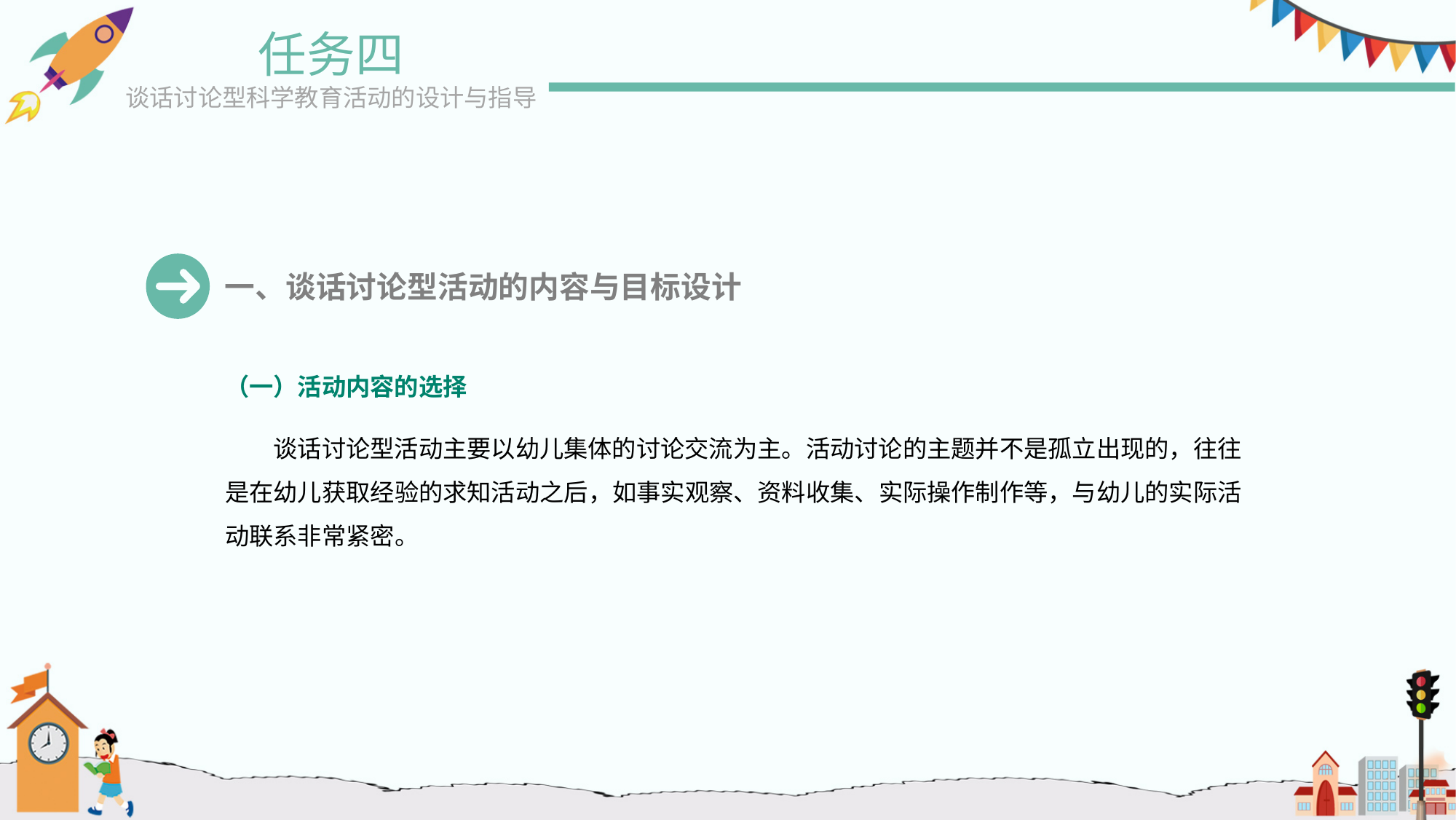

任务四
谈话讨论型科学教育活动的设计与指导

一、谈话讨论型活动的内容与目标设计
（一）活动内容的选择
　　谈话讨论型活动主要以幼儿集体的讨论交流为主。活动讨论的主题并不是孤立出现的，往往是在幼儿获取经验的求知活动之后，如事实观察、资料收集、实际操作制作等，与幼儿的实际活动联系非常紧密。